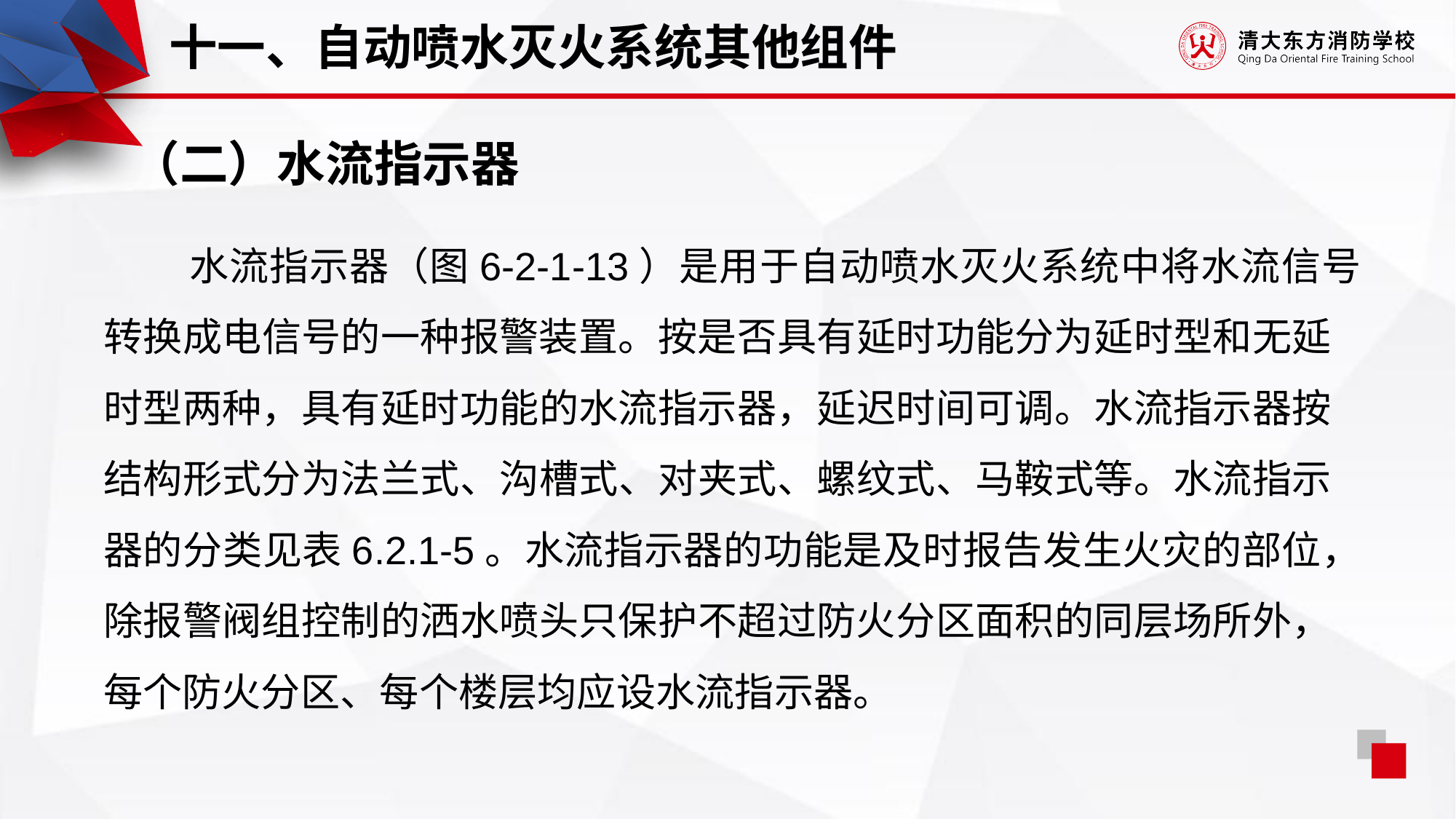

十一、自动喷水灭火系统其他组件

（二）水流指示器
水流指示器（图6-2-1-13）是用于自动喷水灭火系统中将水流信号转换成电信号的一种报警装置。按是否具有延时功能分为延时型和无延时型两种，具有延时功能的水流指示器，延迟时间可调。水流指示器按结构形式分为法兰式、沟槽式、对夹式、螺纹式、马鞍式等。水流指示器的分类见表6.2.1-5。水流指示器的功能是及时报告发生火灾的部位，除报警阀组控制的洒水喷头只保护不超过防火分区面积的同层场所外，每个防火分区、每个楼层均应设水流指示器。